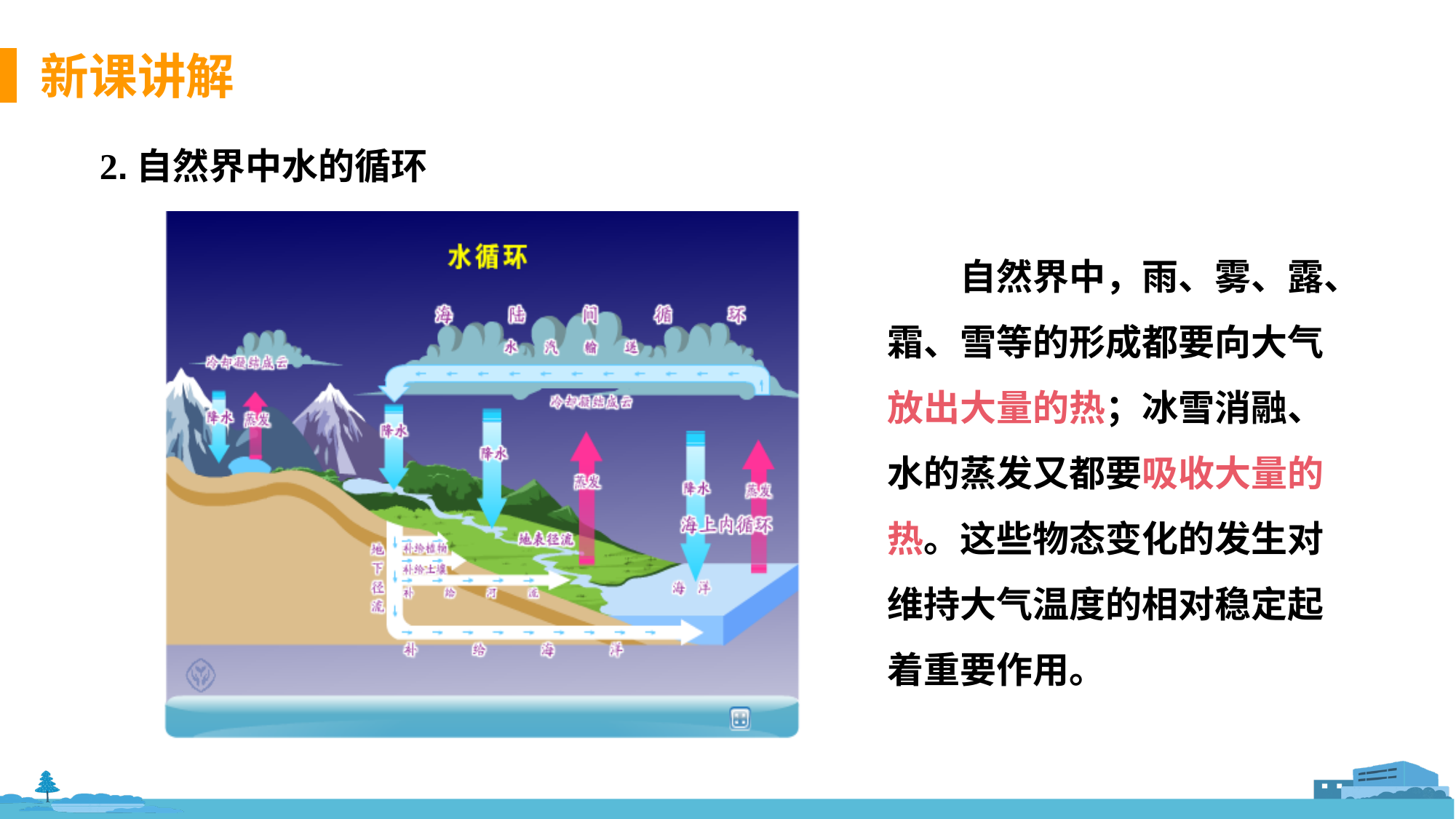

2.自然界中水的循环
自然界中，雨、雾、露、霜、雪等的形成都要向大气放出大量的热；冰雪消融、水的蒸发又都要吸收大量的热。这些物态变化的发生对维持大气温度的相对稳定起着重要作用。